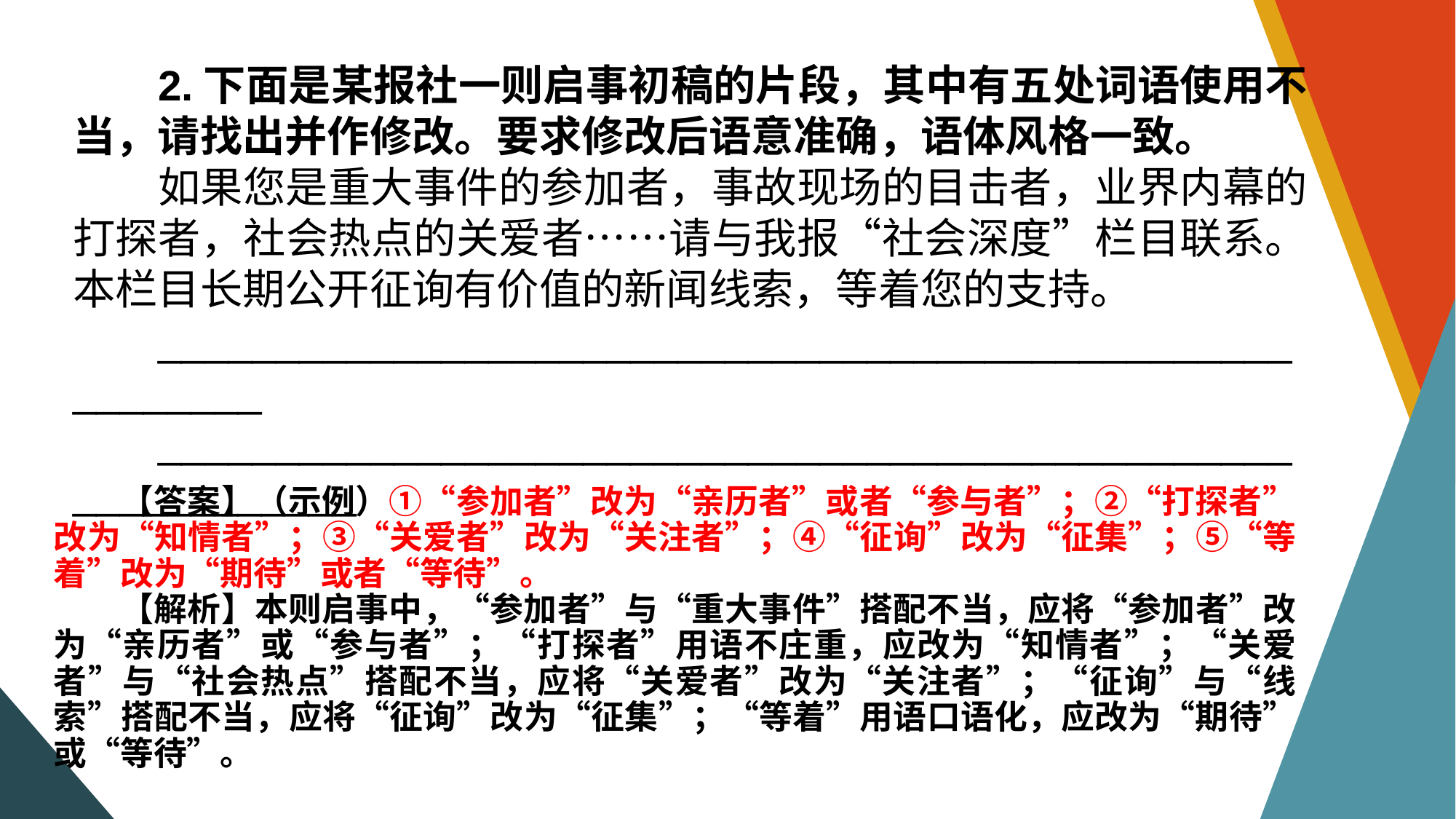

2.下面是某报社一则启事初稿的片段，其中有五处词语使用不当，请找出并作修改。要求修改后语意准确，语体风格一致。
如果您是重大事件的参加者，事故现场的目击者，业界内幕的打探者，社会热点的关爱者……请与我报“社会深度”栏目联系。本栏目长期公开征询有价值的新闻线索，等着您的支持。
________________________________________________________
____________________________________________________________

【答案】（示例）①“参加者”改为“亲历者”或者“参与者”；②“打探者”改为“知情者”；③“关爱者”改为“关注者”；④“征询”改为“征集”；⑤“等着”改为“期待”或者“等待”。
【解析】本则启事中，“参加者”与“重大事件”搭配不当，应将“参加者”改为“亲历者”或“参与者”；“打探者”用语不庄重，应改为“知情者”；“关爱者”与“社会热点”搭配不当，应将“关爱者”改为“关注者”；“征询”与“线索”搭配不当，应将“征询”改为“征集”；“等着”用语口语化，应改为“期待”或“等待”。